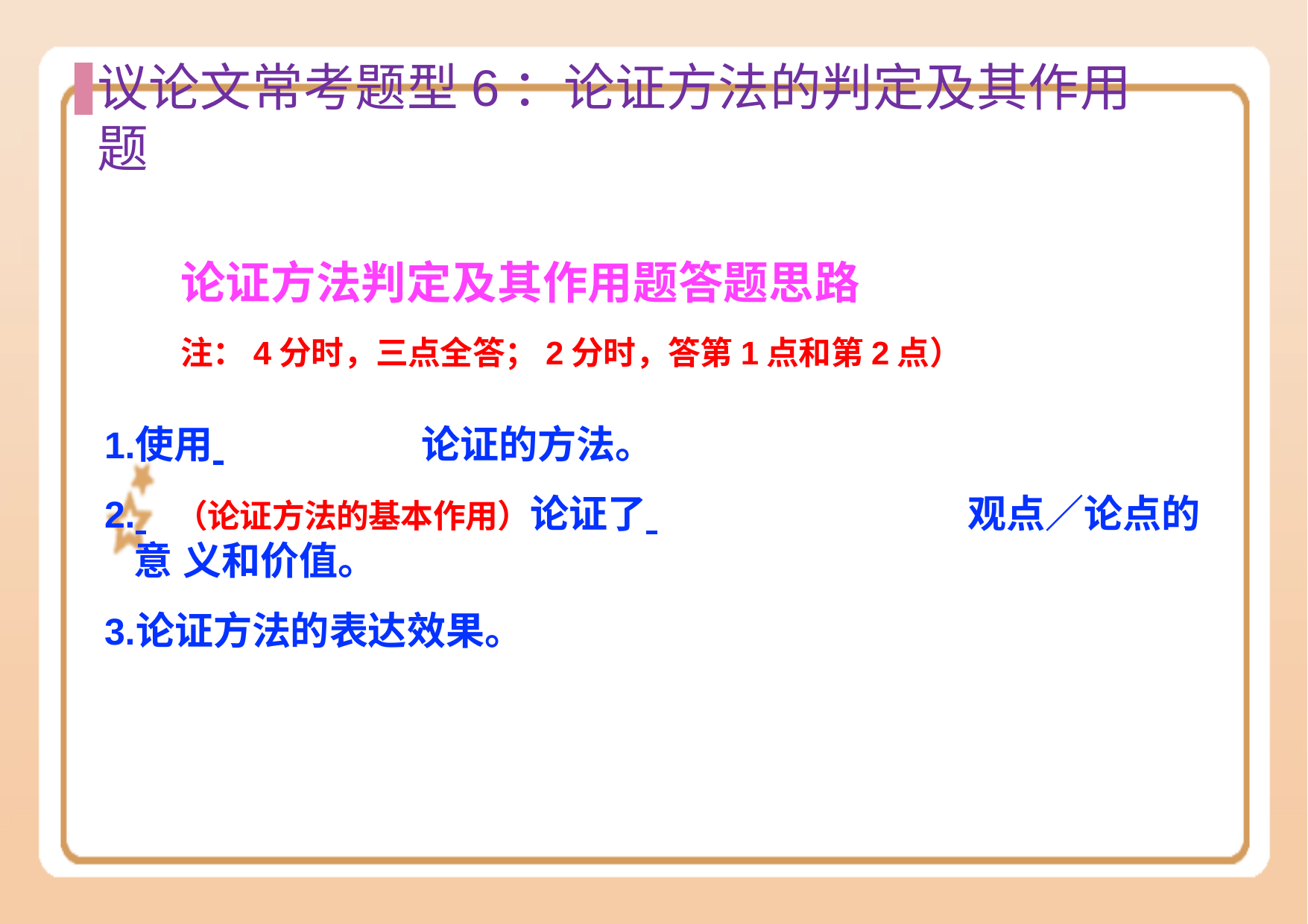

# 议论⽂常考题型6：论证⽅法的判定及其作⽤题

论证方法判定及其作用题答题思路
注：4分时，三点全答；2分时，答第1点和第2点）

使用 	论证的方法。
 	（论证方法的基本作用）论证了 	观点／论点的意 义和价值。
论证方法的表达效果。